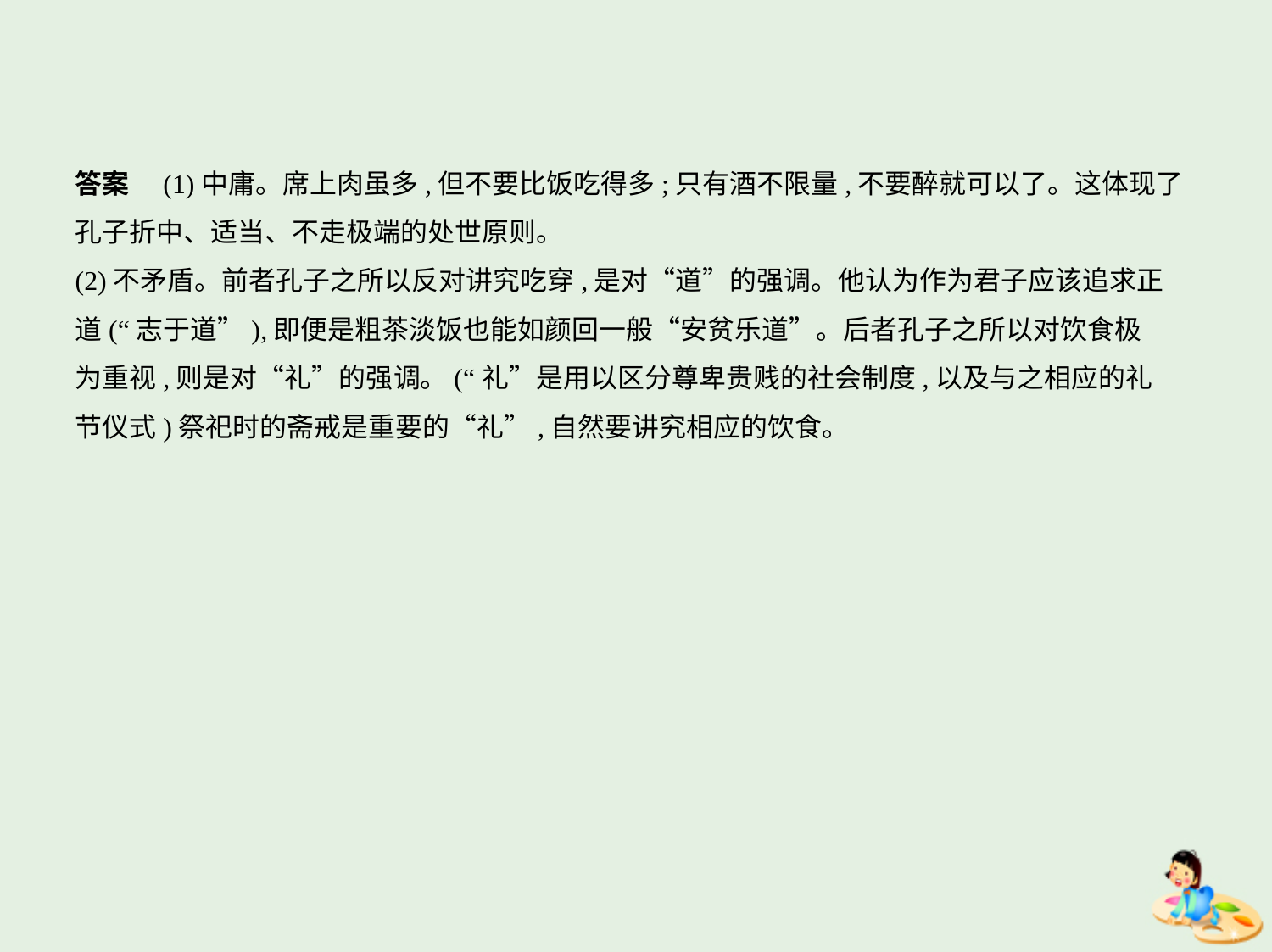

答案　(1)中庸。席上肉虽多,但不要比饭吃得多;只有酒不限量,不要醉就可以了。这体现了
孔子折中、适当、不走极端的处世原则。
(2)不矛盾。前者孔子之所以反对讲究吃穿,是对“道”的强调。他认为作为君子应该追求正
道(“志于道”),即便是粗茶淡饭也能如颜回一般“安贫乐道”。后者孔子之所以对饮食极
为重视,则是对“礼”的强调。(“礼”是用以区分尊卑贵贱的社会制度,以及与之相应的礼
节仪式)祭祀时的斋戒是重要的“礼”,自然要讲究相应的饮食。